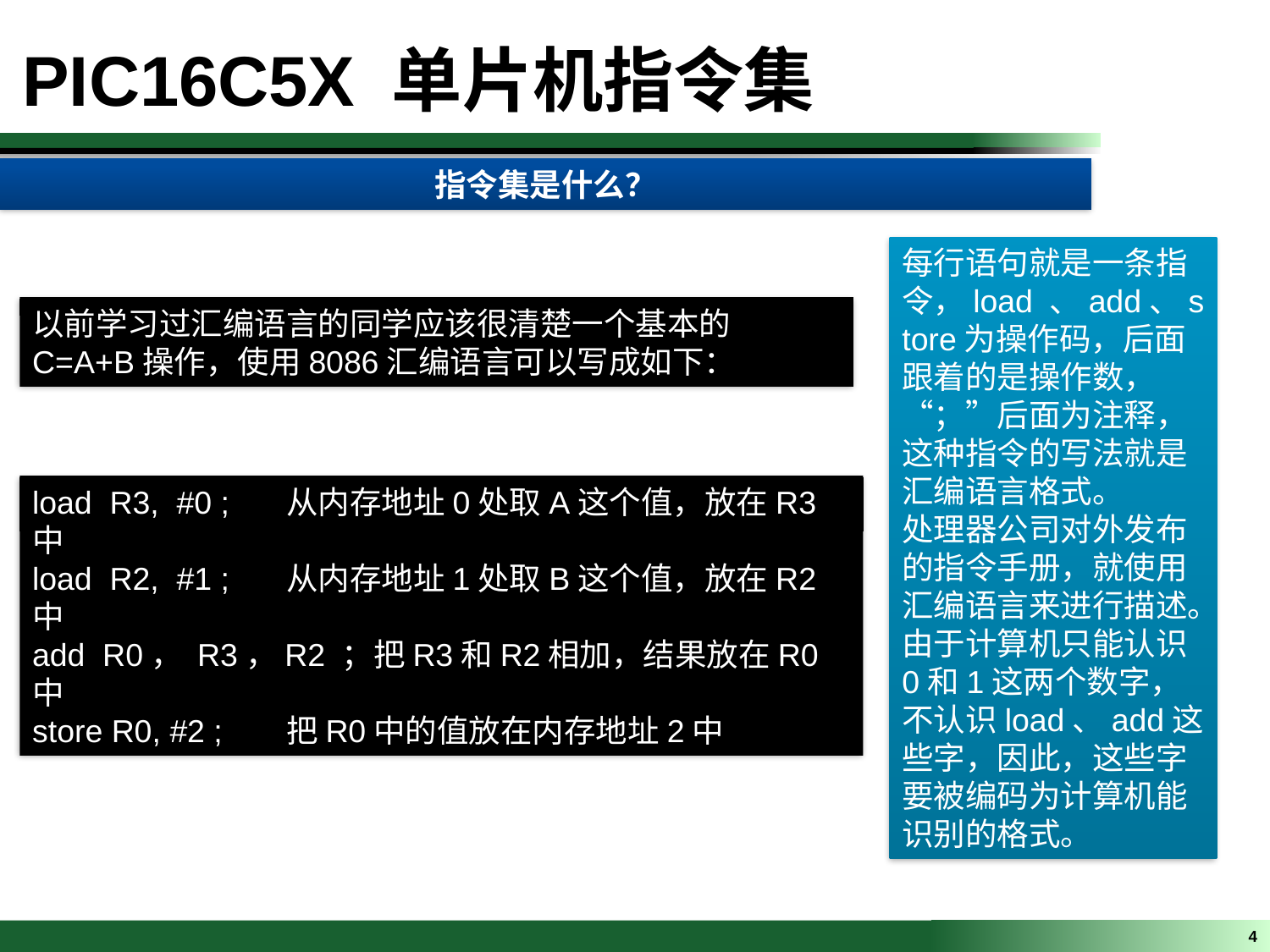

PIC16C5X 单片机指令集
指令集是什么？
每行语句就是一条指令，load 、add、store为操作码，后面跟着的是操作数，“；”后面为注释，这种指令的写法就是汇编语言格式。
处理器公司对外发布的指令手册，就使用汇编语言来进行描述。
由于计算机只能认识0和1这两个数字，不认识load、add这些字，因此，这些字要被编码为计算机能识别的格式。
以前学习过汇编语言的同学应该很清楚一个基本的C=A+B操作，使用8086汇编语言可以写成如下：
load  R3,  #0 ;  	从内存地址0处取A这个值，放在R3中
load  R2,  #1 ;     	从内存地址1处取B这个值，放在R2中
add  R0， R3，R2 ；把R3和R2相加，结果放在R0中
store R0, #2 ; 	把R0中的值放在内存地址2中
4